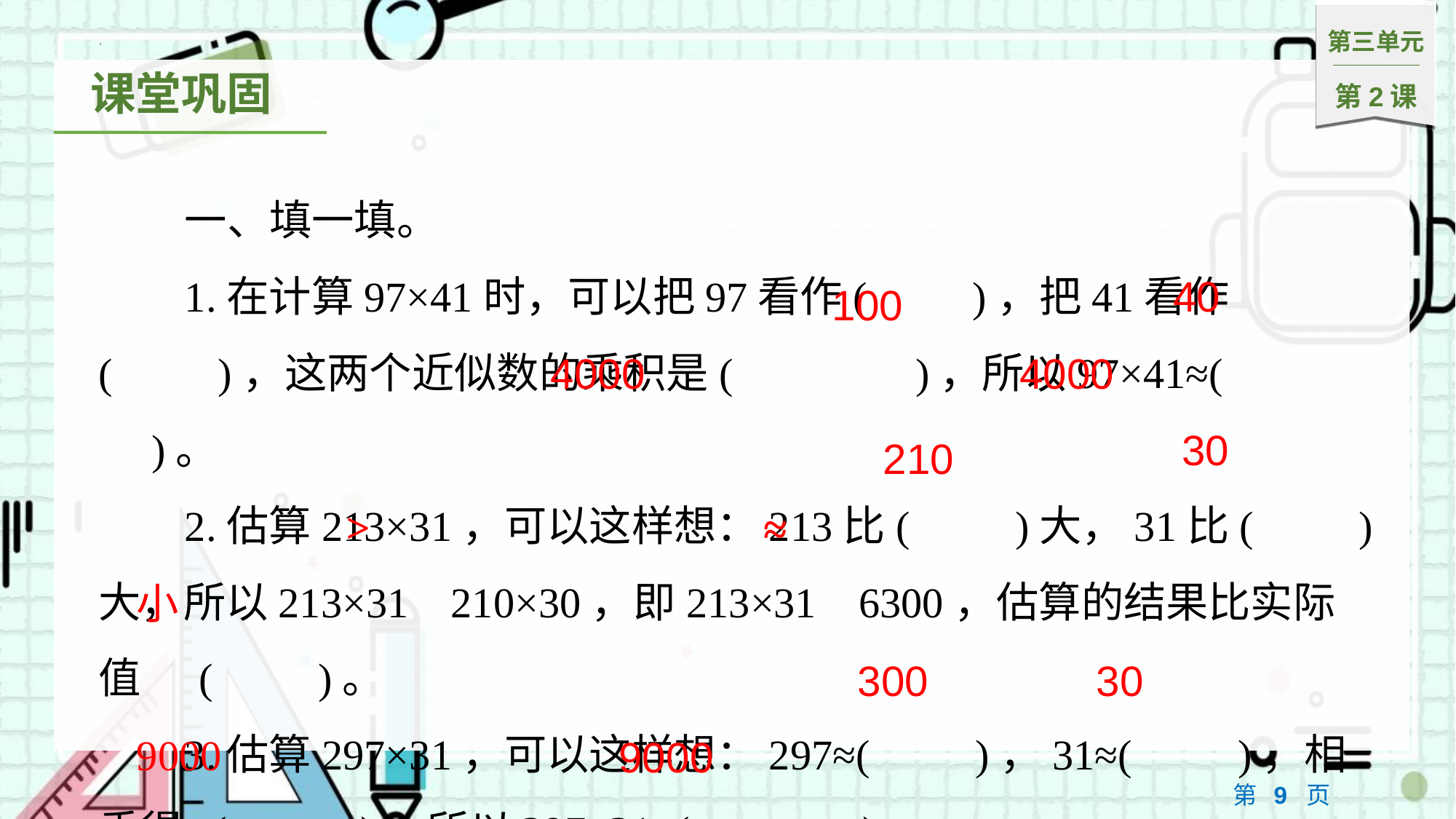

一、填一填。
1.在计算97×41时，可以把97看作(　　)，把41看作(　　)，这两个近似数的乘积是(　	　)，所以97×41≈(　	　)。
2.估算213×31，可以这样想：213比(　　)大，31比(　　)大，所以213×31    210×30，即213×31    6300，估算的结果比实际值     (　　)。
3.估算297×31，可以这样想：297≈(　　)，31≈(　　)，相乘得  (　   　)，所以297×31≈(　		)。
40
100
4000
4000
30
210
>
≈
小
300
30
9000
9000